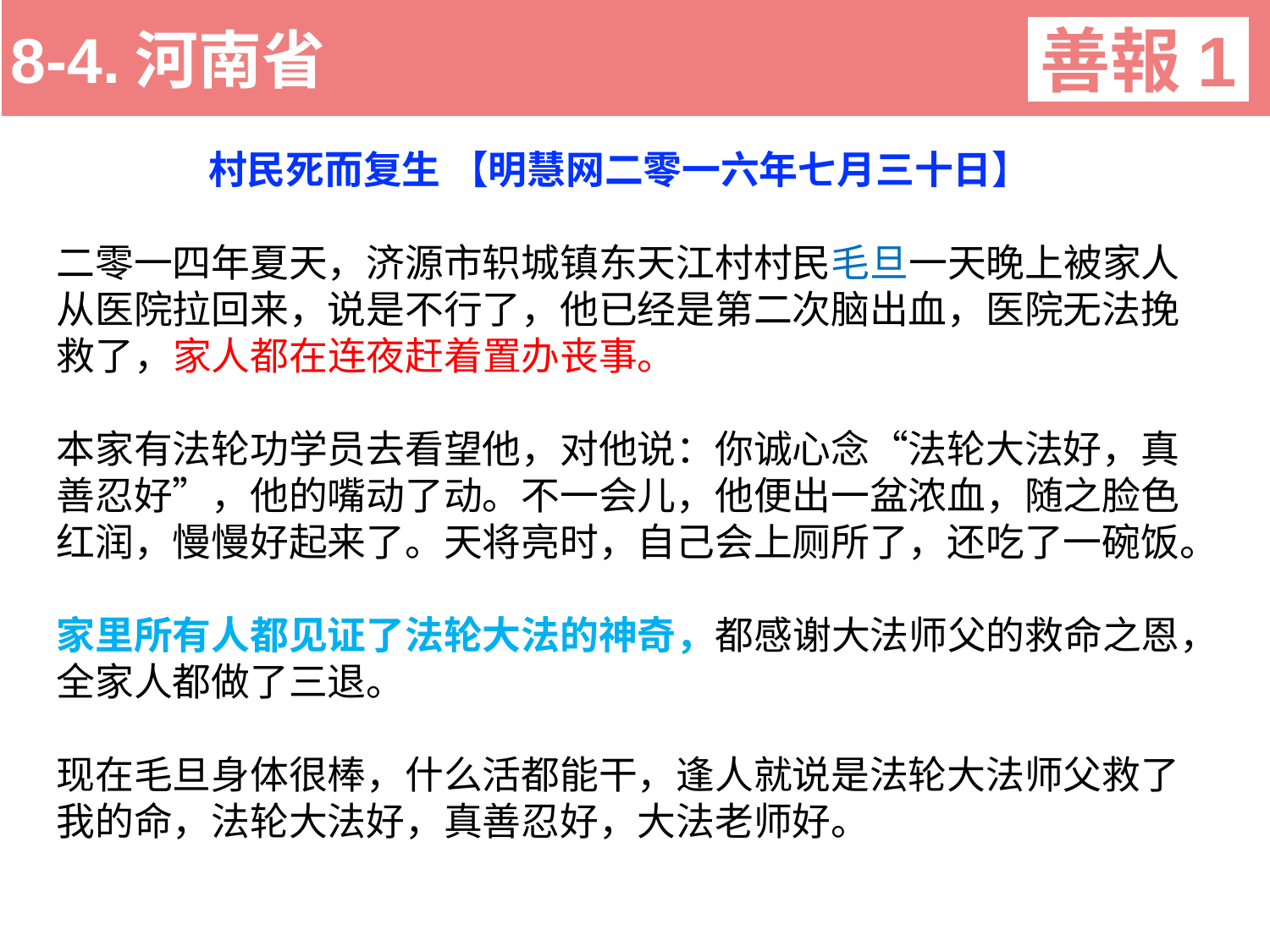

8-4.河南省
善報1
11-3. XX市官員惡報實例
村民死而复生 【明慧网二零一六年七月三十日】

二零一四年夏天，济源市轵城镇东天江村村民毛旦一天晚上被家人从医院拉回来，说是不行了，他已经是第二次脑出血，医院无法挽救了，家人都在连夜赶着置办丧事。

本家有法轮功学员去看望他，对他说：你诚心念“法轮大法好，真善忍好”，他的嘴动了动。不一会儿，他便出一盆浓血，随之脸色红润，慢慢好起来了。天将亮时，自己会上厕所了，还吃了一碗饭。

家里所有人都见证了法轮大法的神奇，都感谢大法师父的救命之恩，全家人都做了三退。

现在毛旦身体很棒，什么活都能干，逢人就说是法轮大法师父救了我的命，法轮大法好，真善忍好，大法老师好。